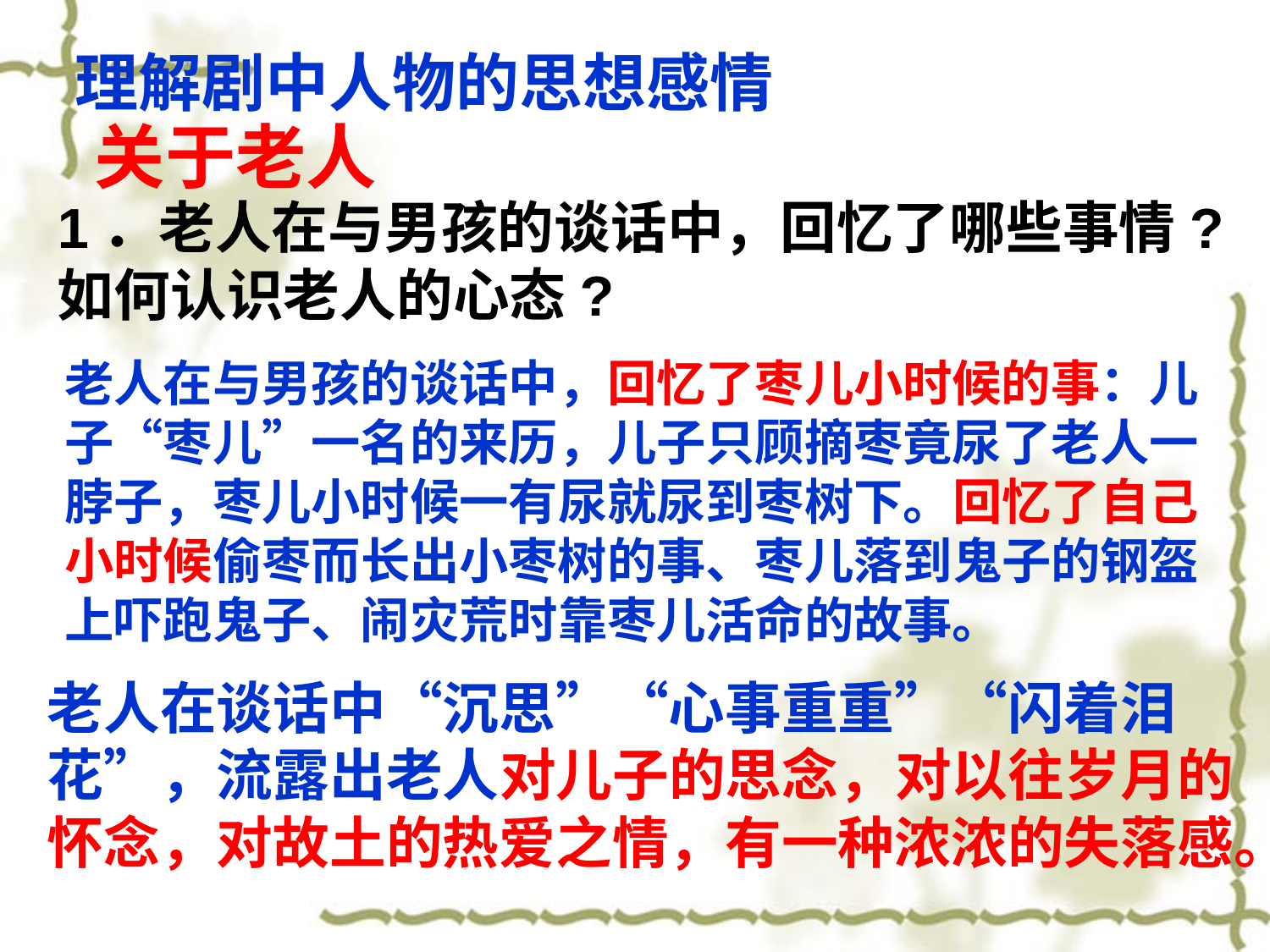

理解剧中人物的思想感情
关于老人
1．老人在与男孩的谈话中，回忆了哪些事情?如何认识老人的心态?
老人在与男孩的谈话中，回忆了枣儿小时候的事：儿子“枣儿”一名的来历，儿子只顾摘枣竟尿了老人一脖子，枣儿小时候一有尿就尿到枣树下。回忆了自己小时候偷枣而长出小枣树的事、枣儿落到鬼子的钢盔上吓跑鬼子、闹灾荒时靠枣儿活命的故事。

老人在谈话中“沉思”“心事重重”“闪着泪花”，流露出老人对儿子的思念，对以往岁月的怀念，对故土的热爱之情，有一种浓浓的失落感。